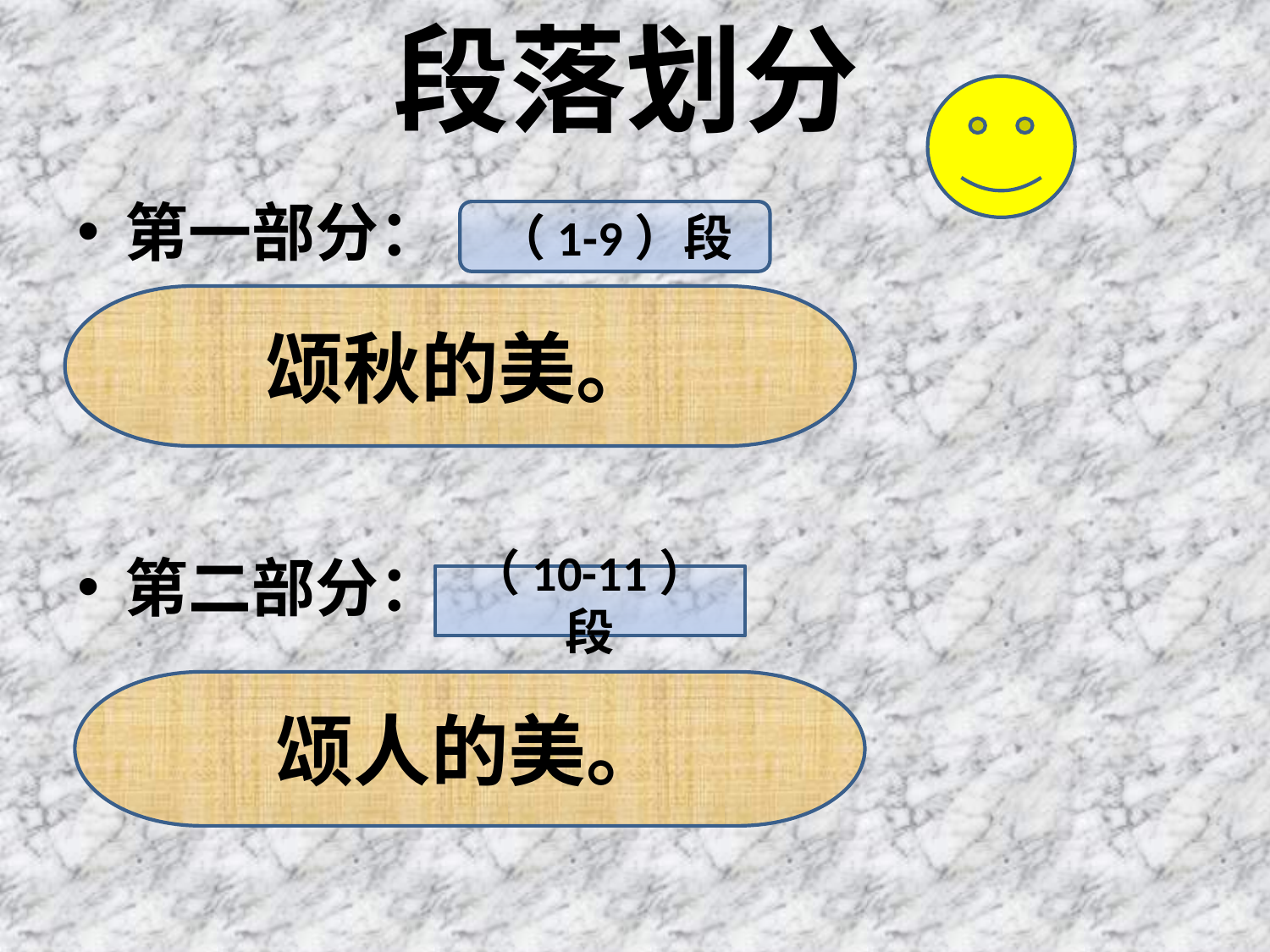

# 段落划分

第一部分：

第二部分：

（1-9）段
颂秋的美。
（10-11）段
颂人的美。